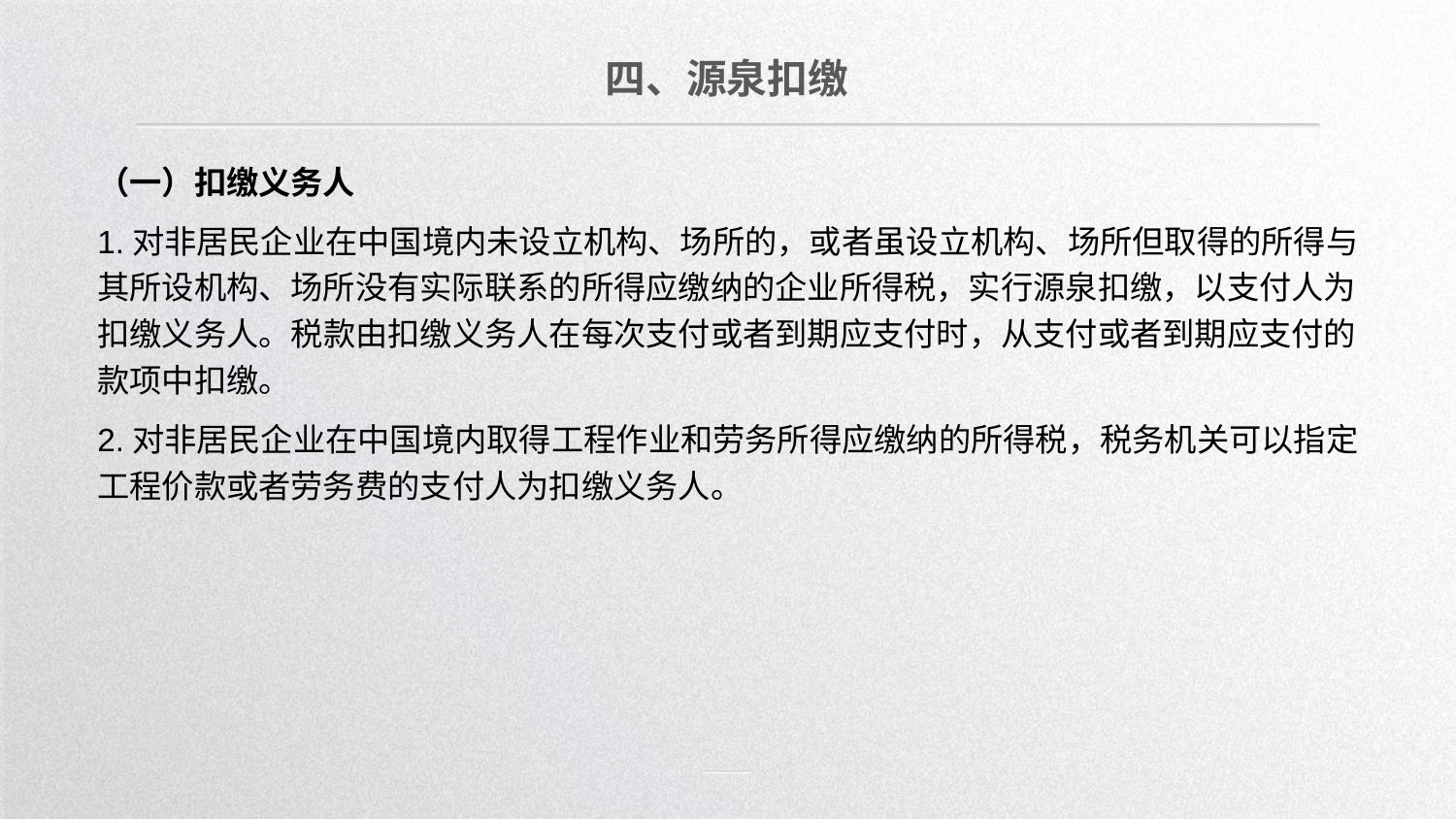

四、源泉扣缴
（一）扣缴义务人
1.对非居民企业在中国境内未设立机构、场所的，或者虽设立机构、场所但取得的所得与其所设机构、场所没有实际联系的所得应缴纳的企业所得税，实行源泉扣缴，以支付人为扣缴义务人。税款由扣缴义务人在每次支付或者到期应支付时，从支付或者到期应支付的款项中扣缴。
2.对非居民企业在中国境内取得工程作业和劳务所得应缴纳的所得税，税务机关可以指定工程价款或者劳务费的支付人为扣缴义务人。